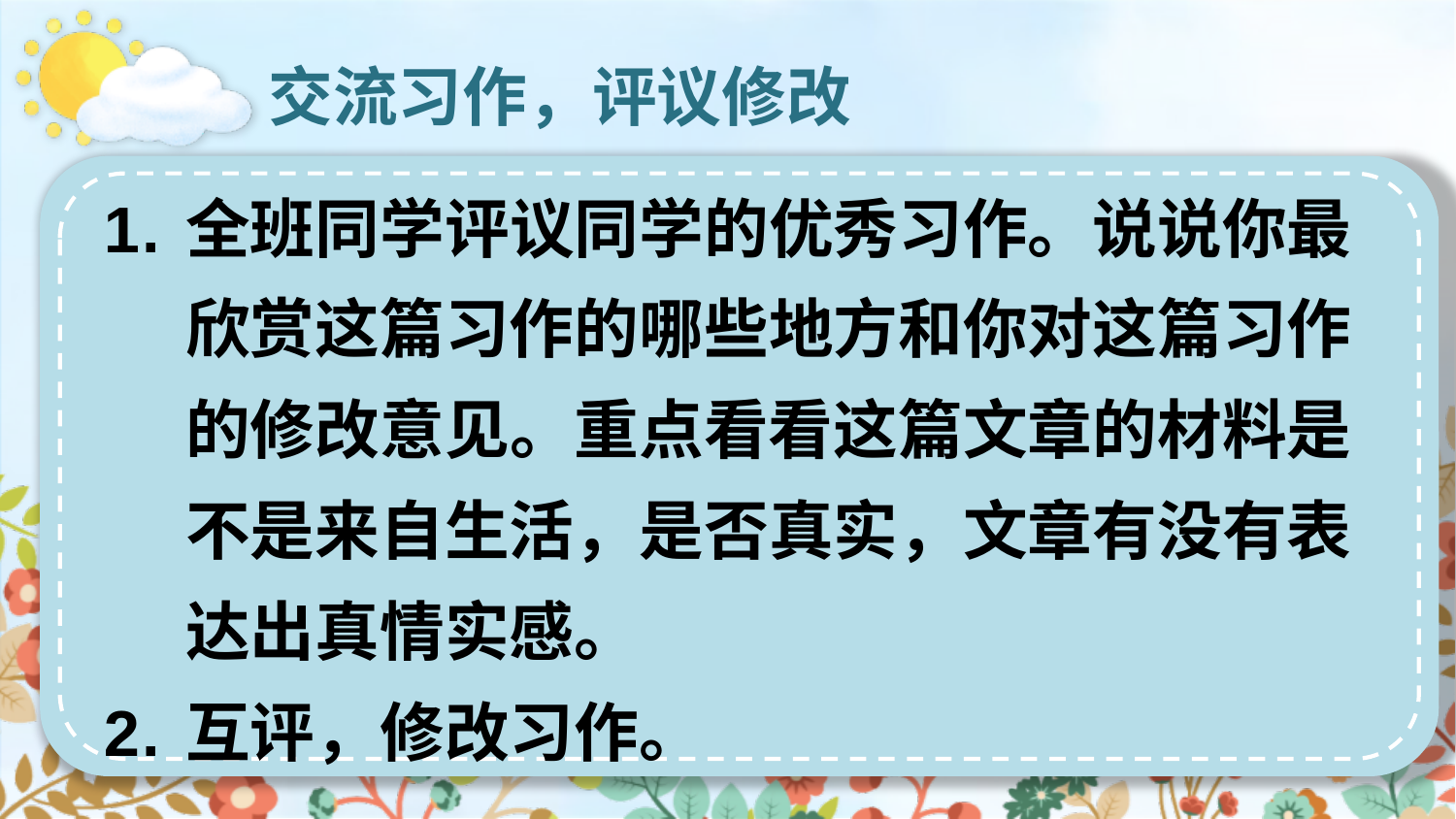

交流习作，评议修改
全班同学评议同学的优秀习作。说说你最欣赏这篇习作的哪些地方和你对这篇习作的修改意见。重点看看这篇文章的材料是不是来自生活，是否真实，文章有没有表达出真情实感。
互评，修改习作。